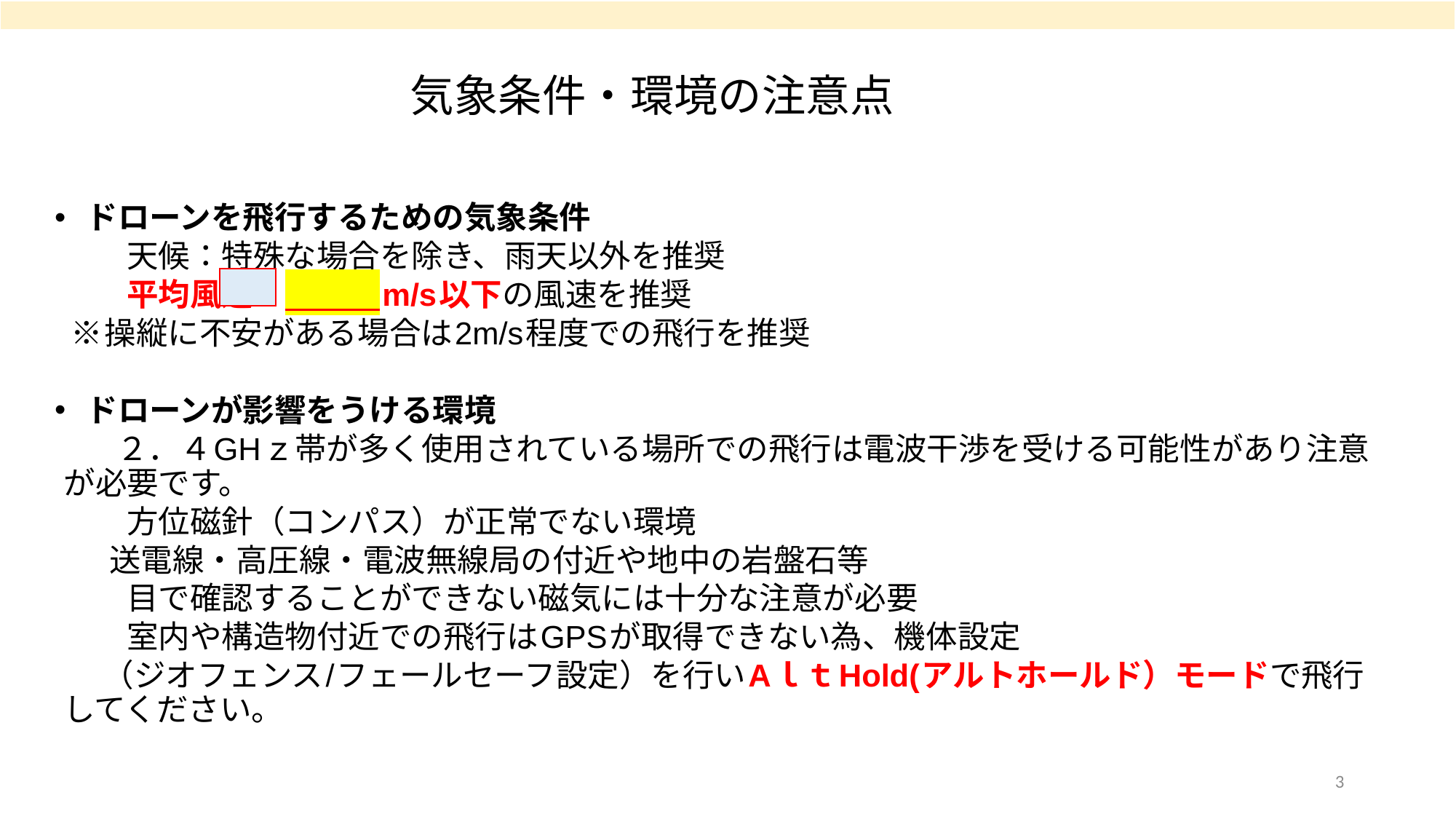

# 気象条件・環境の注意点
ドローンを飛行するための気象条件
　　天候：特殊な場合を除き、雨天以外を推奨
　　平均風速：　　　m/s以下の風速を推奨
 ※操縦に不安がある場合は2m/s程度での飛行を推奨

ドローンが影響をうける環境
　   ２．４GHｚ帯が多く使用されている場所での飛行は電波干渉を受ける可能性があり注意が必要です。
　　方位磁針（コンパス）が正常でない環境
　  送電線・高圧線・電波無線局の付近や地中の岩盤石等
　　目で確認することができない磁気には十分な注意が必要
　　室内や構造物付近での飛行はGPSが取得できない為、機体設定
　 （ジオフェンス/フェールセーフ設定）を行いAｌｔHold(アルトホールド）モードで飛行してください。

3